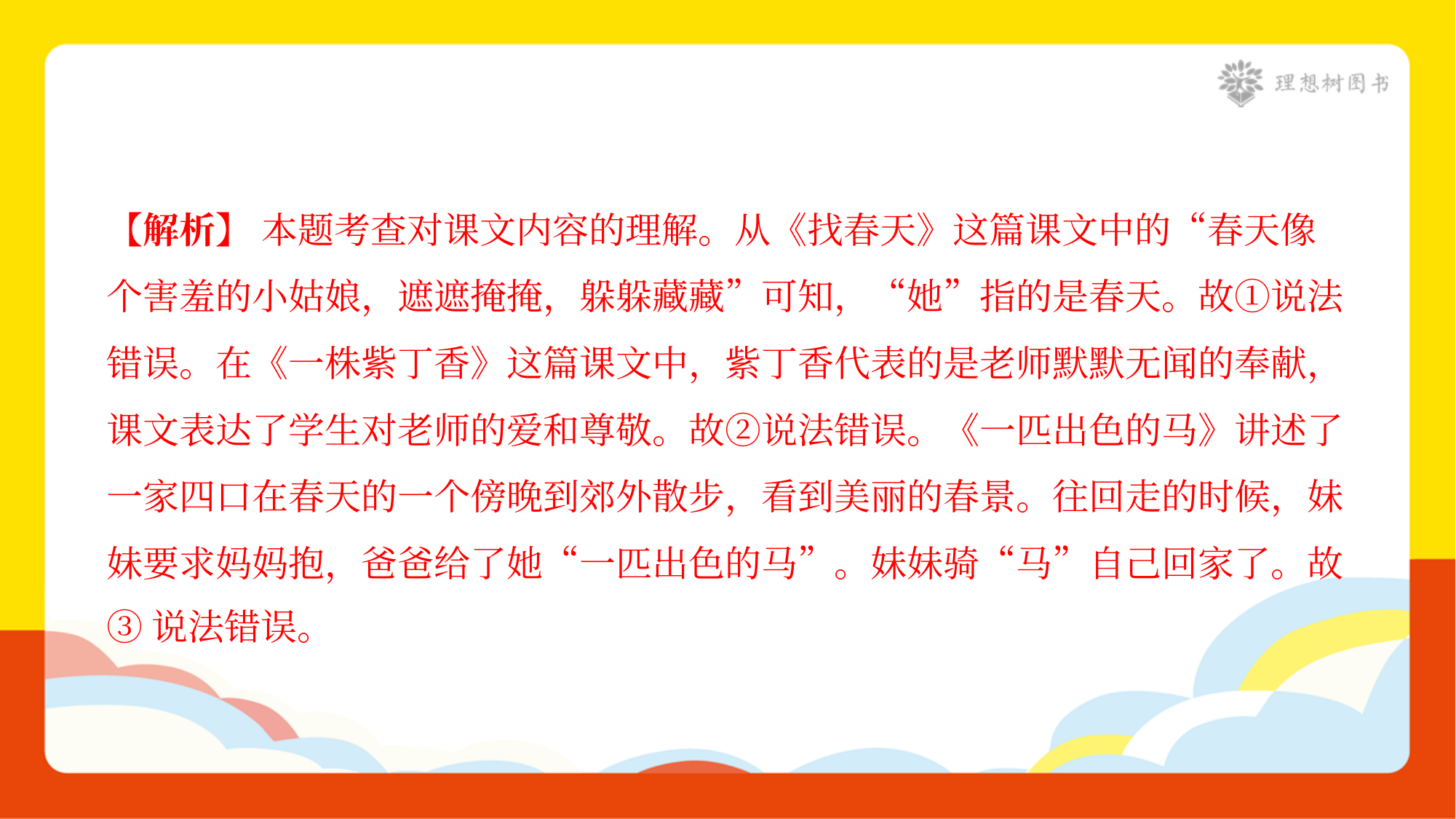

【解析】 本题考查对课文内容的理解。从《找春天》这篇课文中的“春天像
个害羞的小姑娘，遮遮掩掩，躲躲藏藏”可知，“她”指的是春天。故①说法
错误。在《一株紫丁香》这篇课文中，紫丁香代表的是老师默默无闻的奉献，
课文表达了学生对老师的爱和尊敬。故②说法错误。《一匹出色的马》讲述了
一家四口在春天的一个傍晚到郊外散步，看到美丽的春景。往回走的时候，妹
妹要求妈妈抱，爸爸给了她“一匹出色的马”。妹妹骑“马”自己回家了。故
③说法错误。